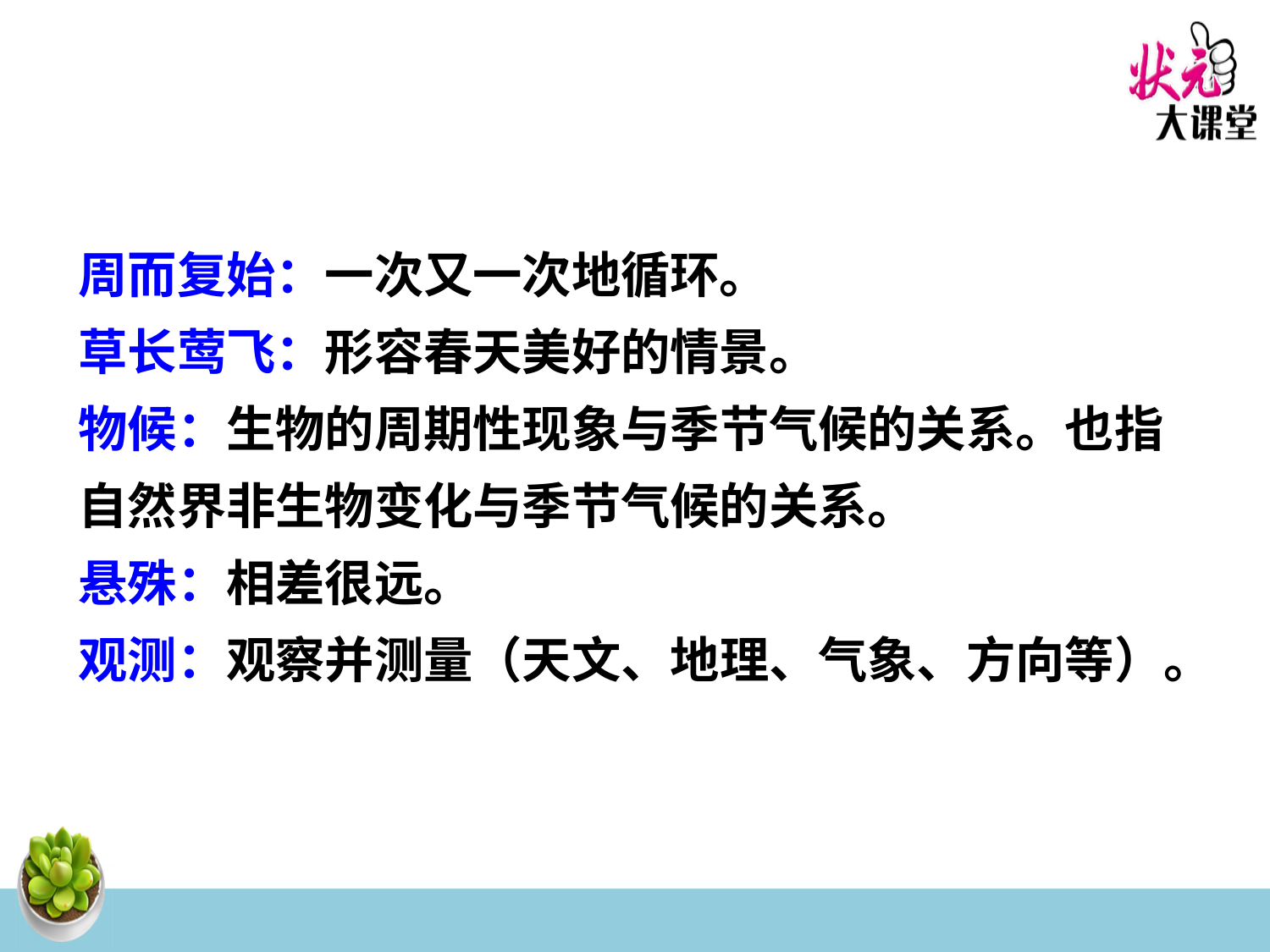

周而复始：一次又一次地循环。
草长莺飞：形容春天美好的情景。
物候：生物的周期性现象与季节气候的关系。也指自然界非生物变化与季节气候的关系。
悬殊：相差很远。
观测：观察并测量（天文、地理、气象、方向等）。